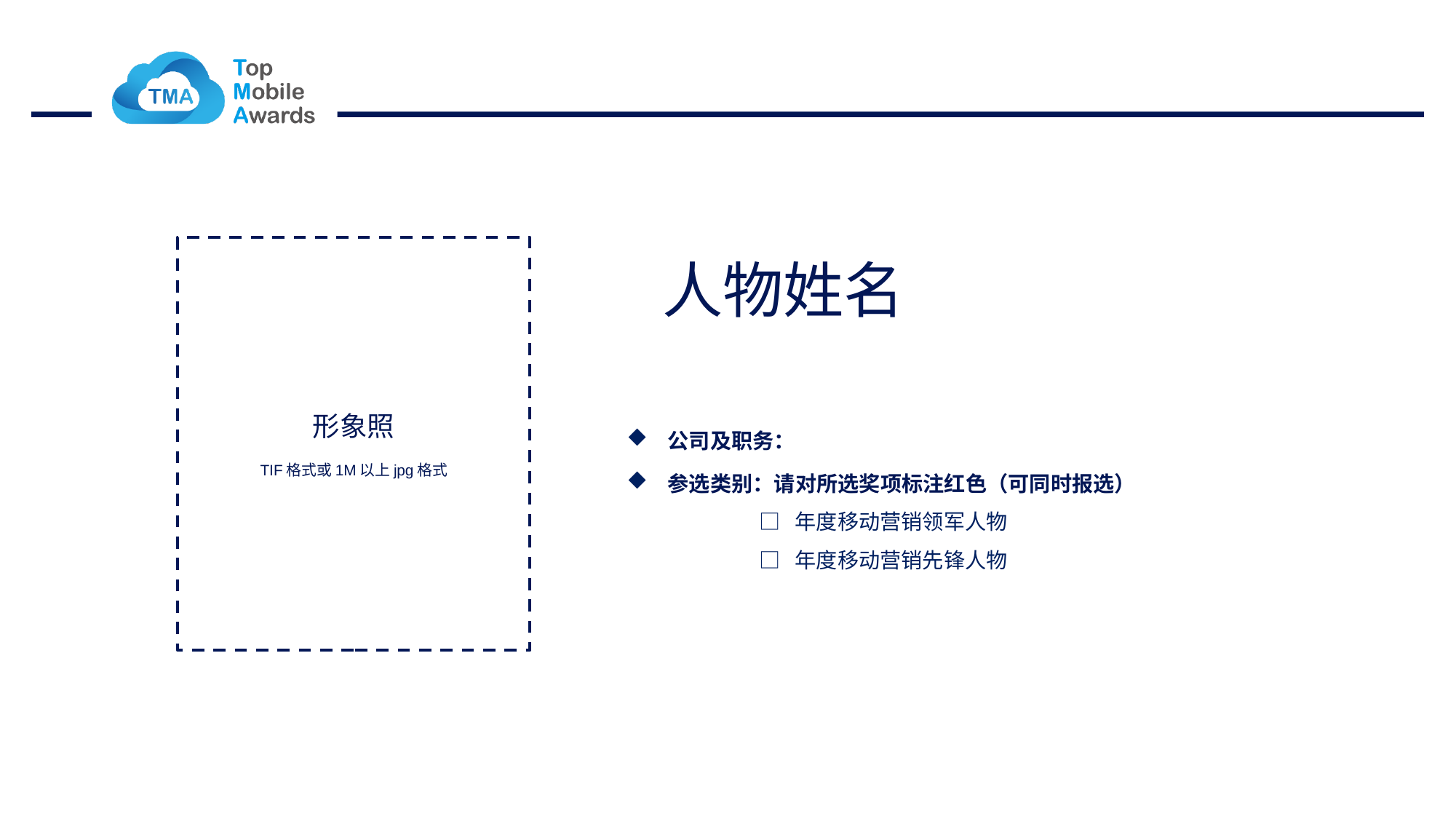

人物姓名
形象照
TIF格式或1M以上jpg格式
公司及职务：
参选类别：请对所选奖项标注红色（可同时报选）
                            □  年度移动营销领军人物
                            □  年度移动营销先锋人物